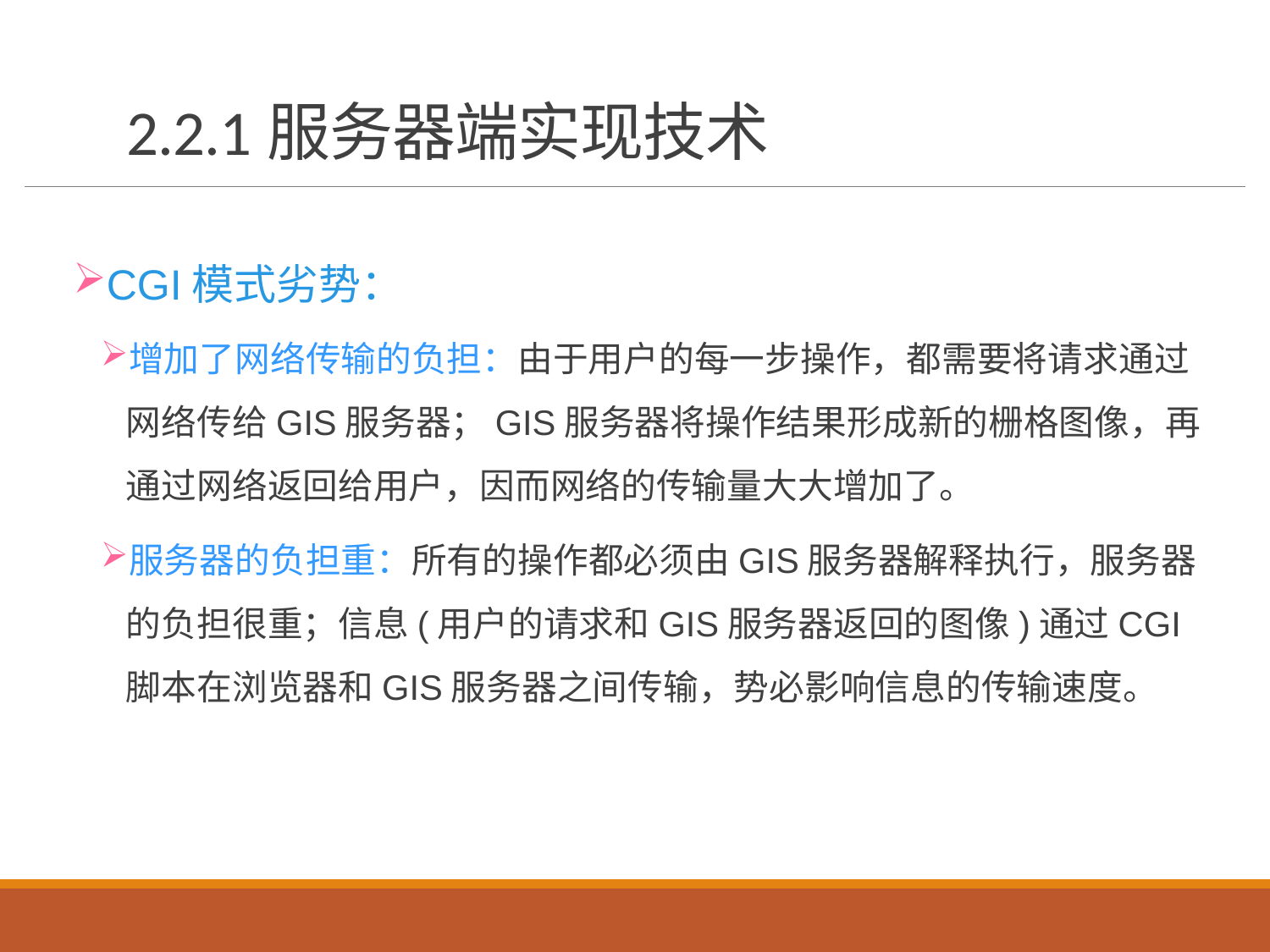

# 2.2.1服务器端实现技术
CGI模式劣势：
增加了网络传输的负担：由于用户的每一步操作，都需要将请求通过网络传给GIS服务器；GIS服务器将操作结果形成新的栅格图像，再通过网络返回给用户，因而网络的传输量大大增加了。
服务器的负担重：所有的操作都必须由GIS服务器解释执行，服务器的负担很重；信息(用户的请求和GIS服务器返回的图像)通过CGI脚本在浏览器和GIS服务器之间传输，势必影响信息的传输速度。